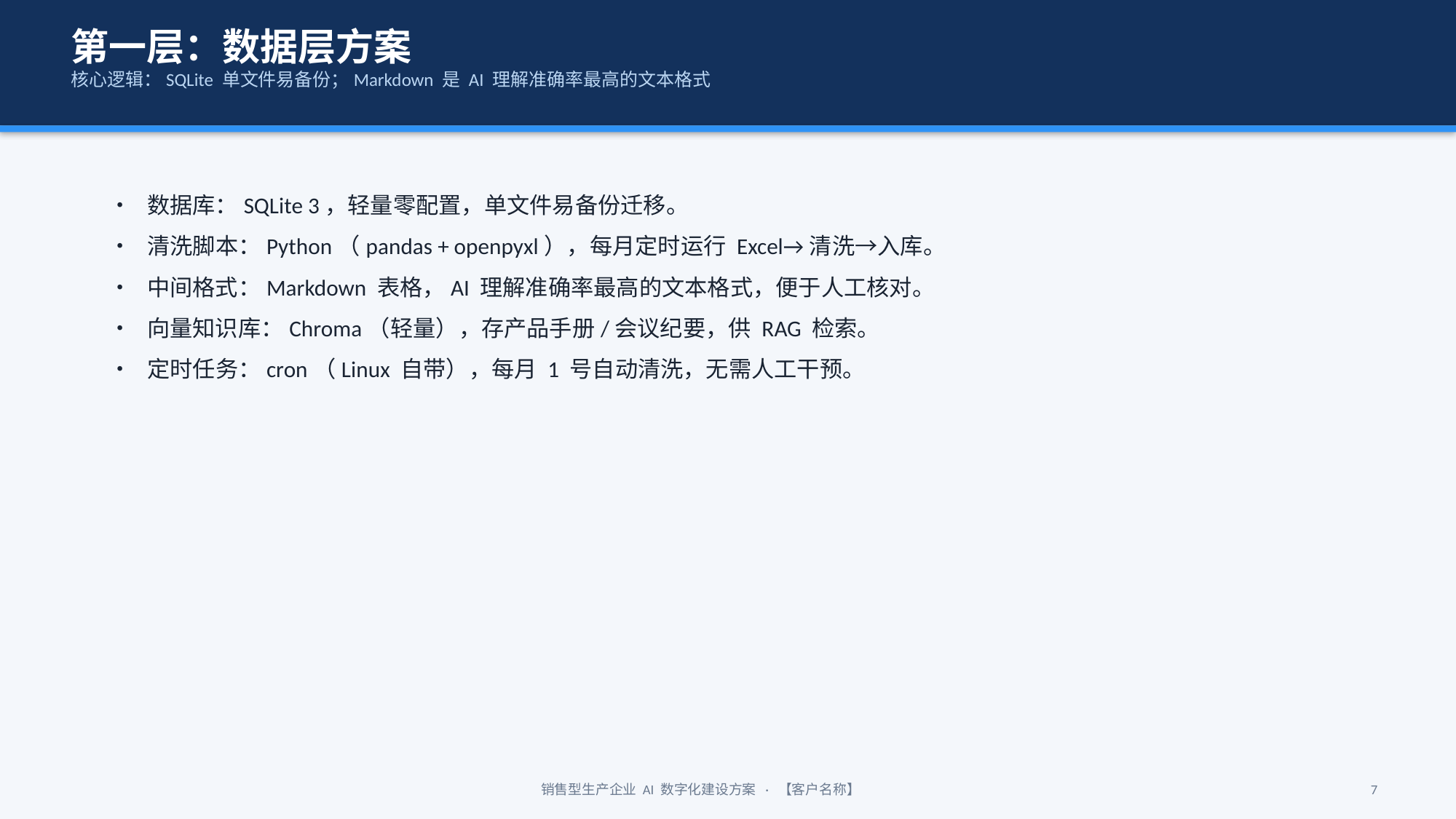

第一层：数据层方案
核心逻辑：SQLite 单文件易备份；Markdown 是 AI 理解准确率最高的文本格式

•  数据库：SQLite 3，轻量零配置，单文件易备份迁移。
•  清洗脚本：Python（pandas + openpyxl），每月定时运行 Excel→清洗→入库。
•  中间格式：Markdown 表格，AI 理解准确率最高的文本格式，便于人工核对。
•  向量知识库：Chroma（轻量），存产品手册/会议纪要，供 RAG 检索。
•  定时任务：cron（Linux 自带），每月 1 号自动清洗，无需人工干预。
销售型生产企业 AI 数字化建设方案  ·  【客户名称】
7